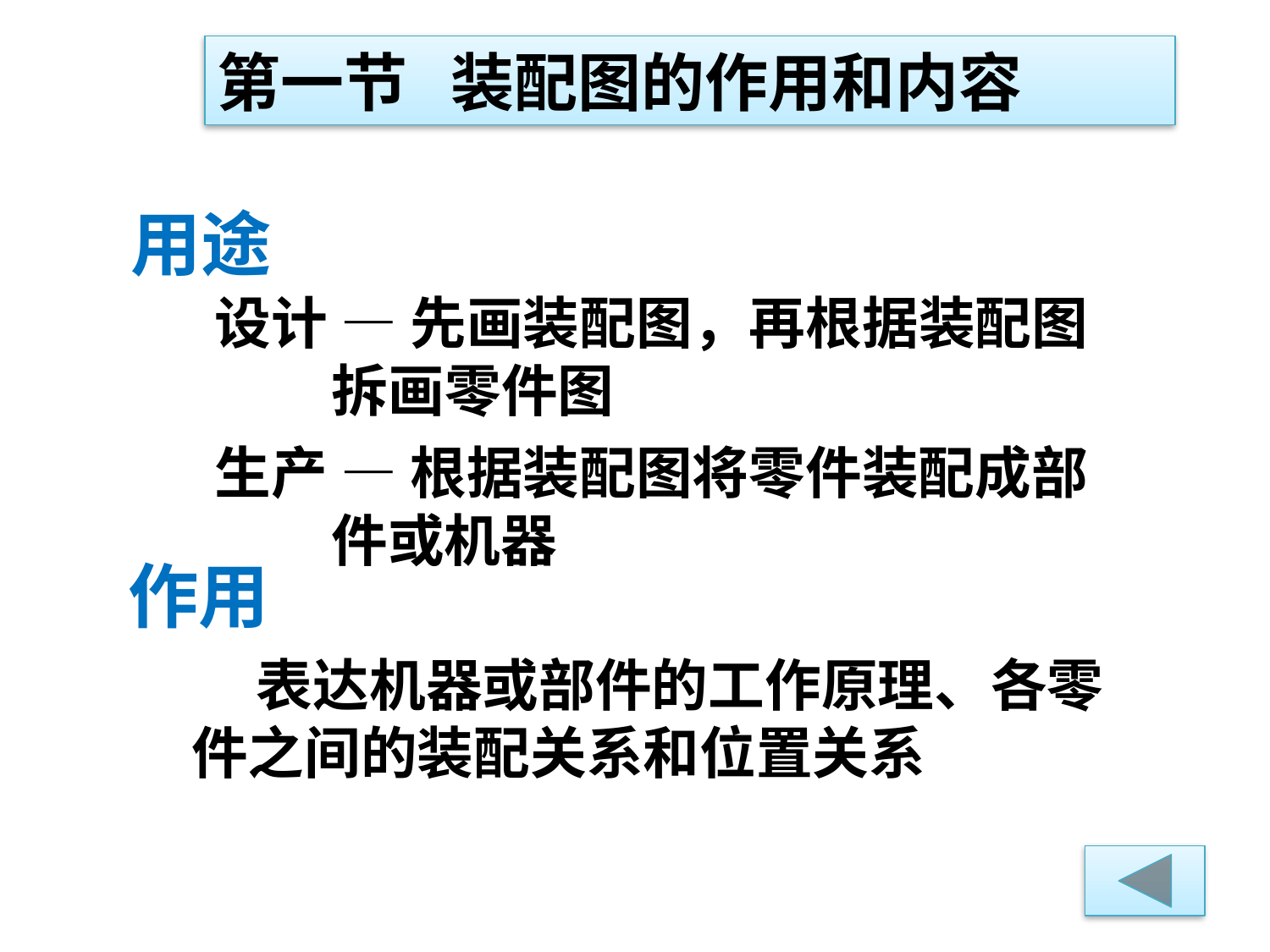

第一节   装配图的作用和内容
用途
设计 — 先画装配图，再根据装配图
        拆画零件图
生产 — 根据装配图将零件装配成部
        件或机器
作用
    表达机器或部件的工作原理、各零
件之间的装配关系和位置关系